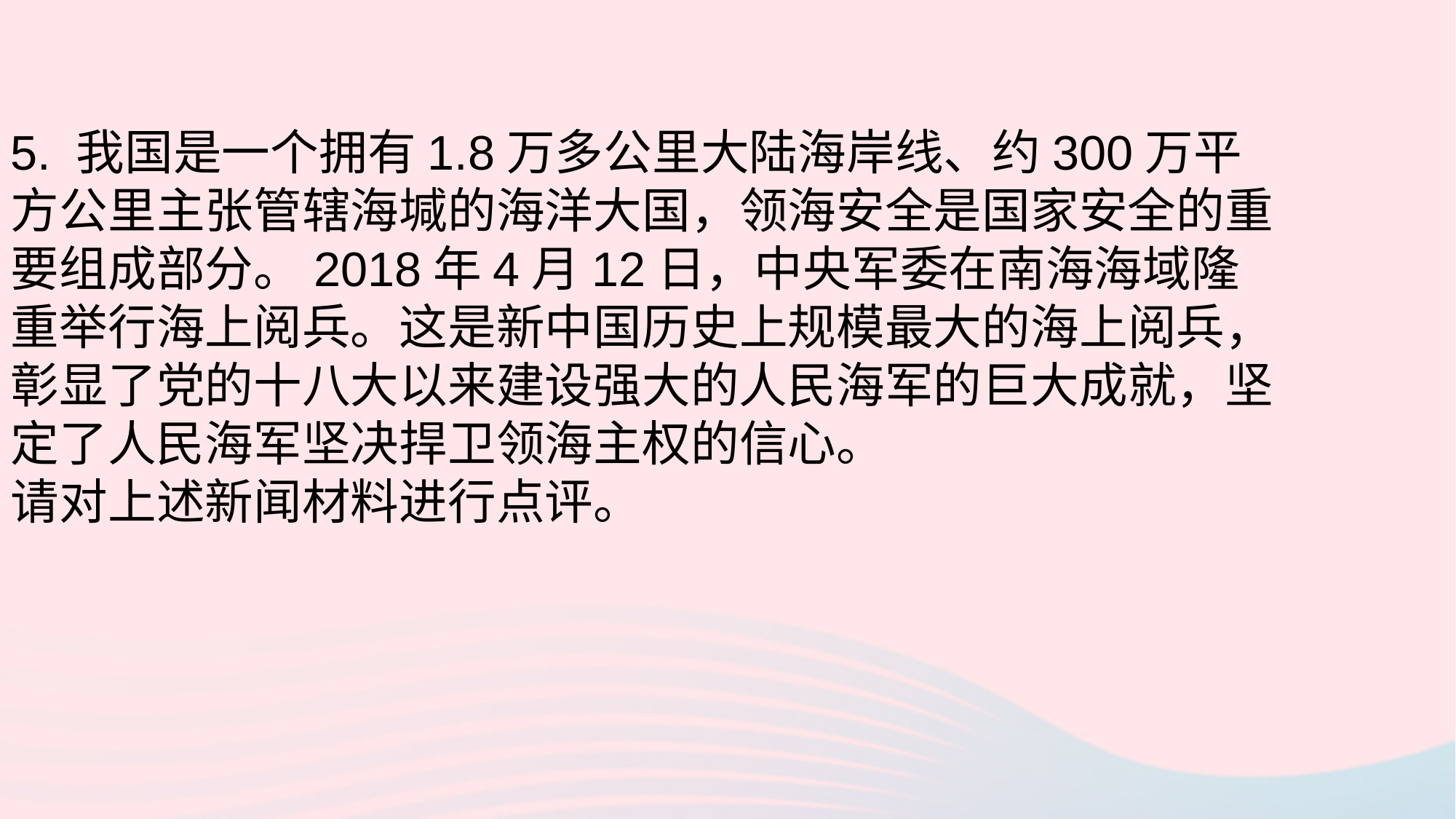

5. 我国是一个拥有1.8万多公里大陆海岸线、约300万平方公里主张管辖海堿的海洋大国，领海安全是国家安全的重要组成部分。2018年4月12日，中央军委在南海海域隆重举行海上阅兵。这是新中国历史上规模最大的海上阅兵，彰显了党的十八大以来建设强大的人民海军的巨大成就，坚定了人民海军坚决捍卫领海主权的信心。
请对上述新闻材料进行点评。